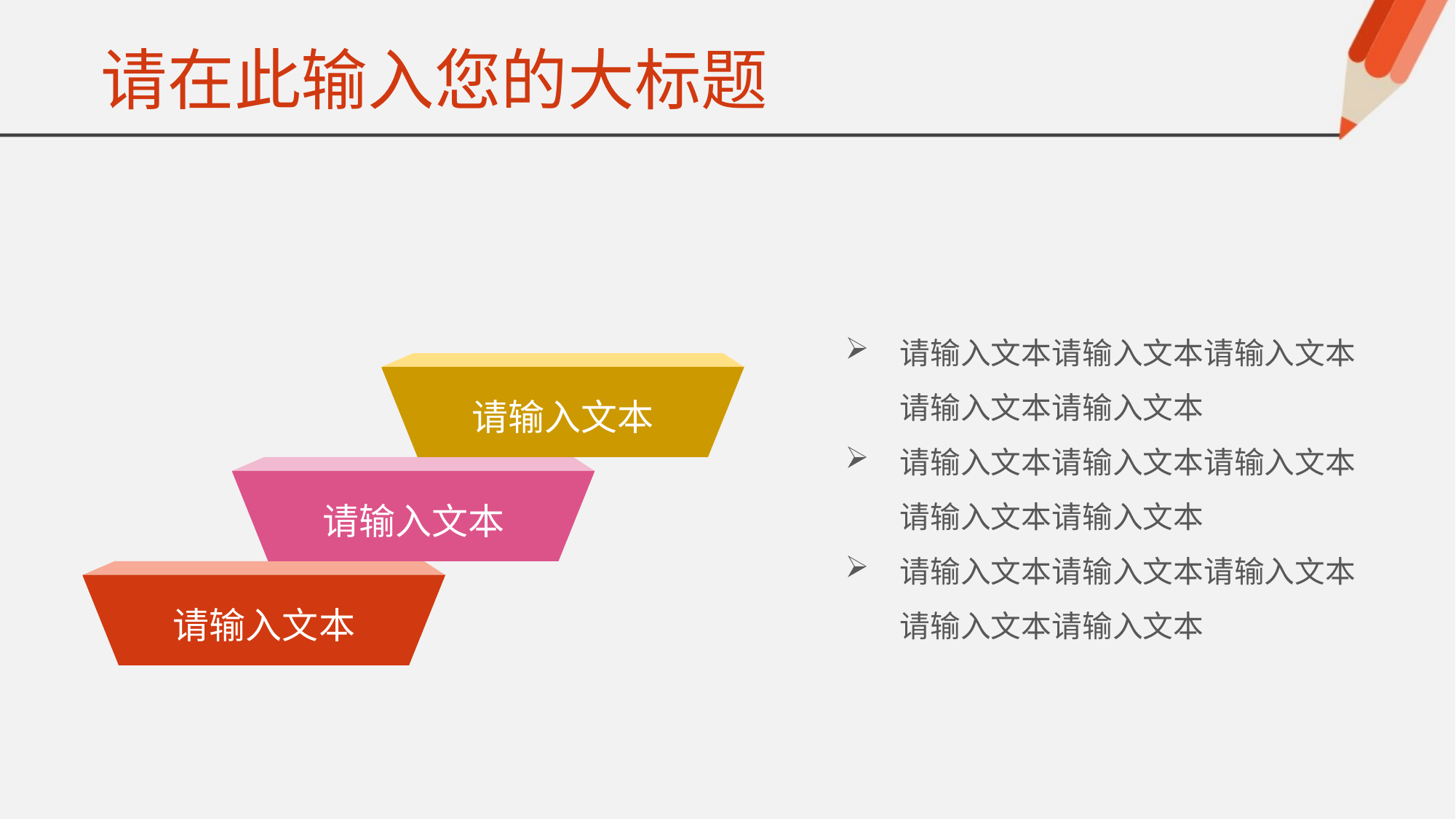

# 请在此输入您的大标题
请输入文本请输入文本请输入文本请输入文本请输入文本
请输入文本请输入文本请输入文本请输入文本请输入文本
请输入文本请输入文本请输入文本请输入文本请输入文本

请输入文本

请输入文本

请输入文本